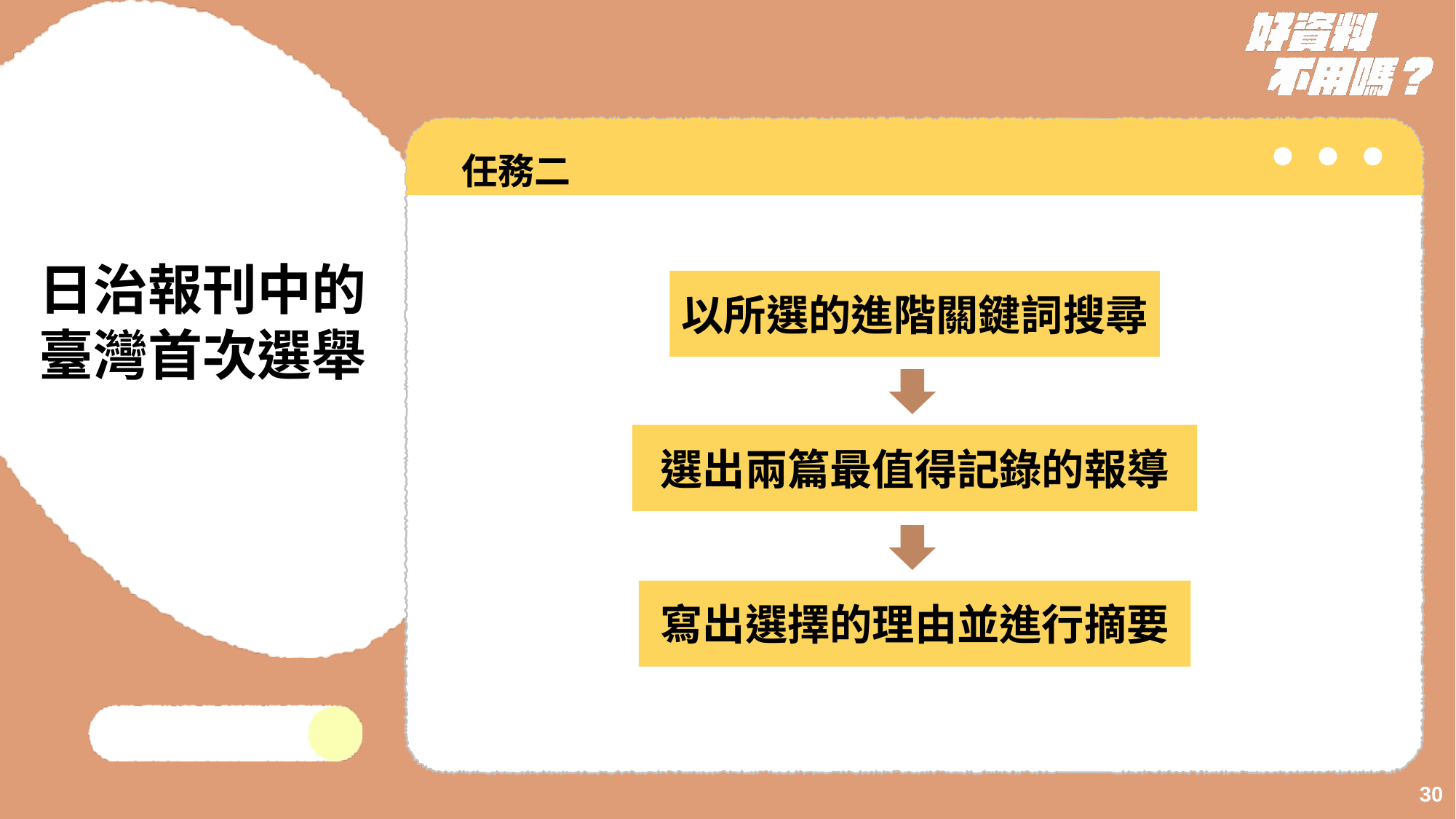

任務二
日治報刊中的臺灣首次選舉
以所選的進階關鍵詞搜尋

選出兩篇最值得記錄的報導
寫出選擇的理由並進行摘要